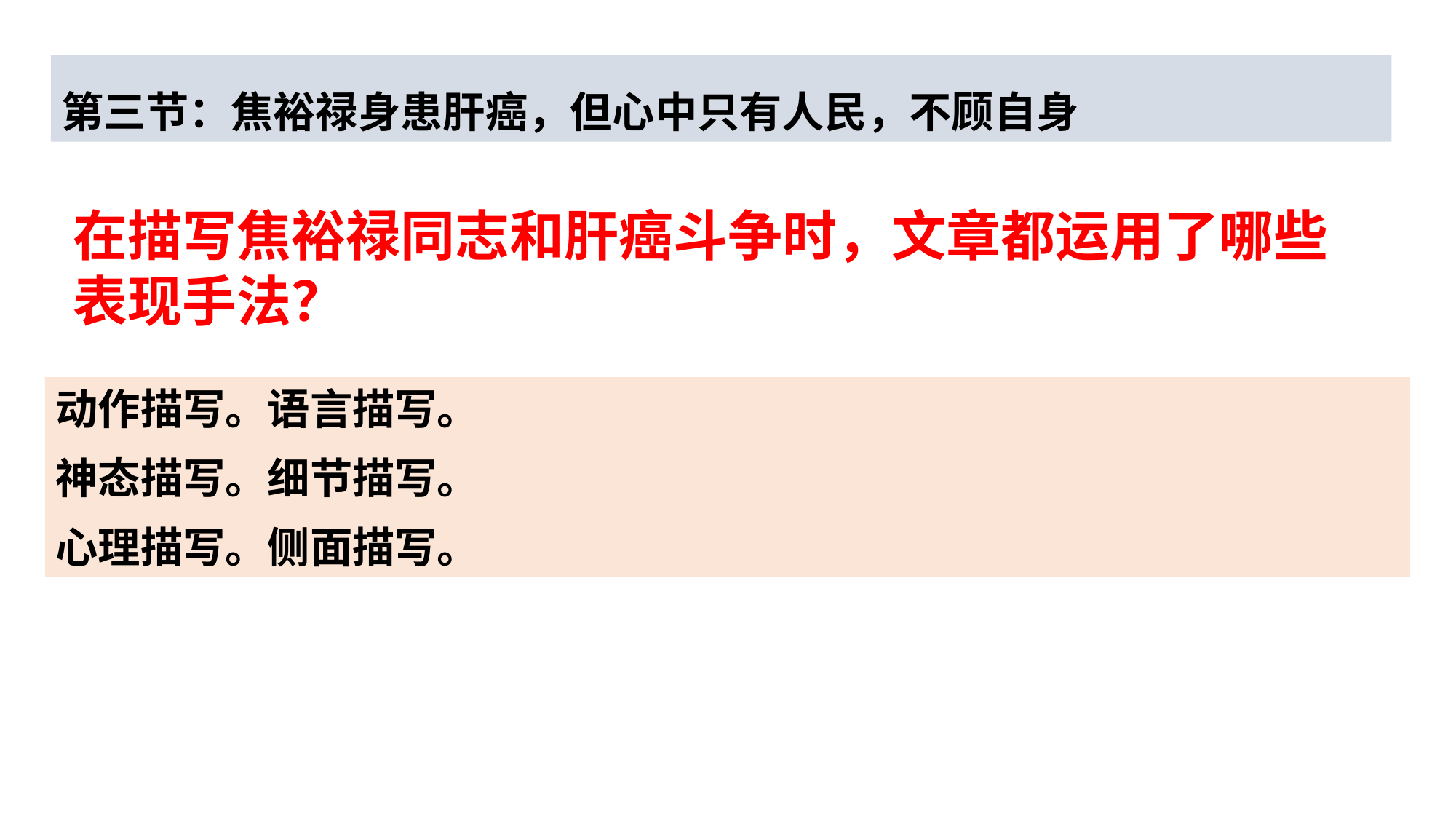

第三节：焦裕禄身患肝癌，但心中只有人民，不顾自身
在描写焦裕禄同志和肝癌斗争时，文章都运用了哪些表现手法？
动作描写。语言描写。
神态描写。细节描写。
心理描写。侧面描写。